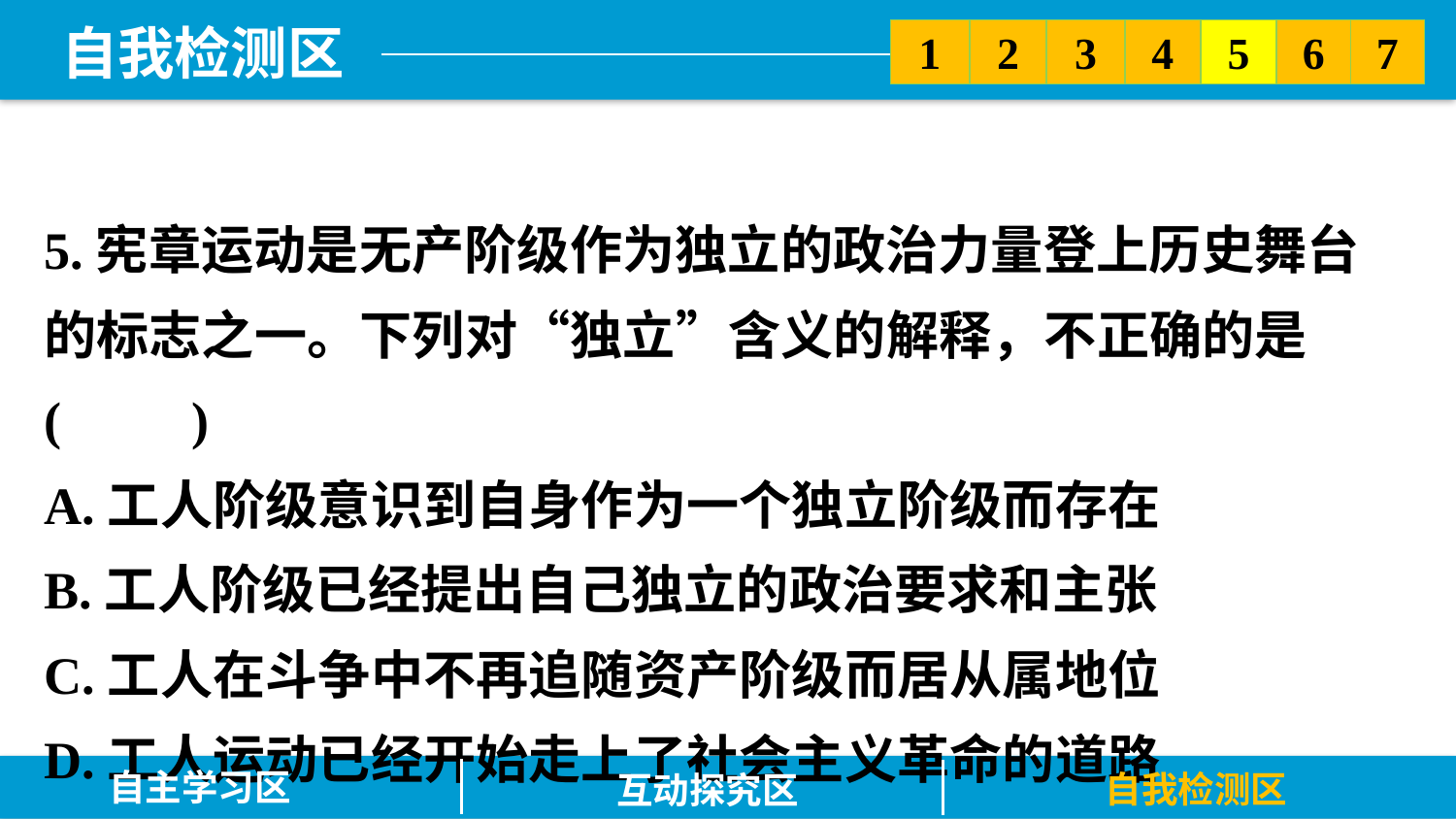

5
6
2
3
7
1
4
5.宪章运动是无产阶级作为独立的政治力量登上历史舞台的标志之一。下列对“独立”含义的解释，不正确的是(　　)
A.工人阶级意识到自身作为一个独立阶级而存在
B.工人阶级已经提出自己独立的政治要求和主张
C.工人在斗争中不再追随资产阶级而居从属地位
D.工人运动已经开始走上了社会主义革命的道路
自主学习区
自我检测区
互动探究区